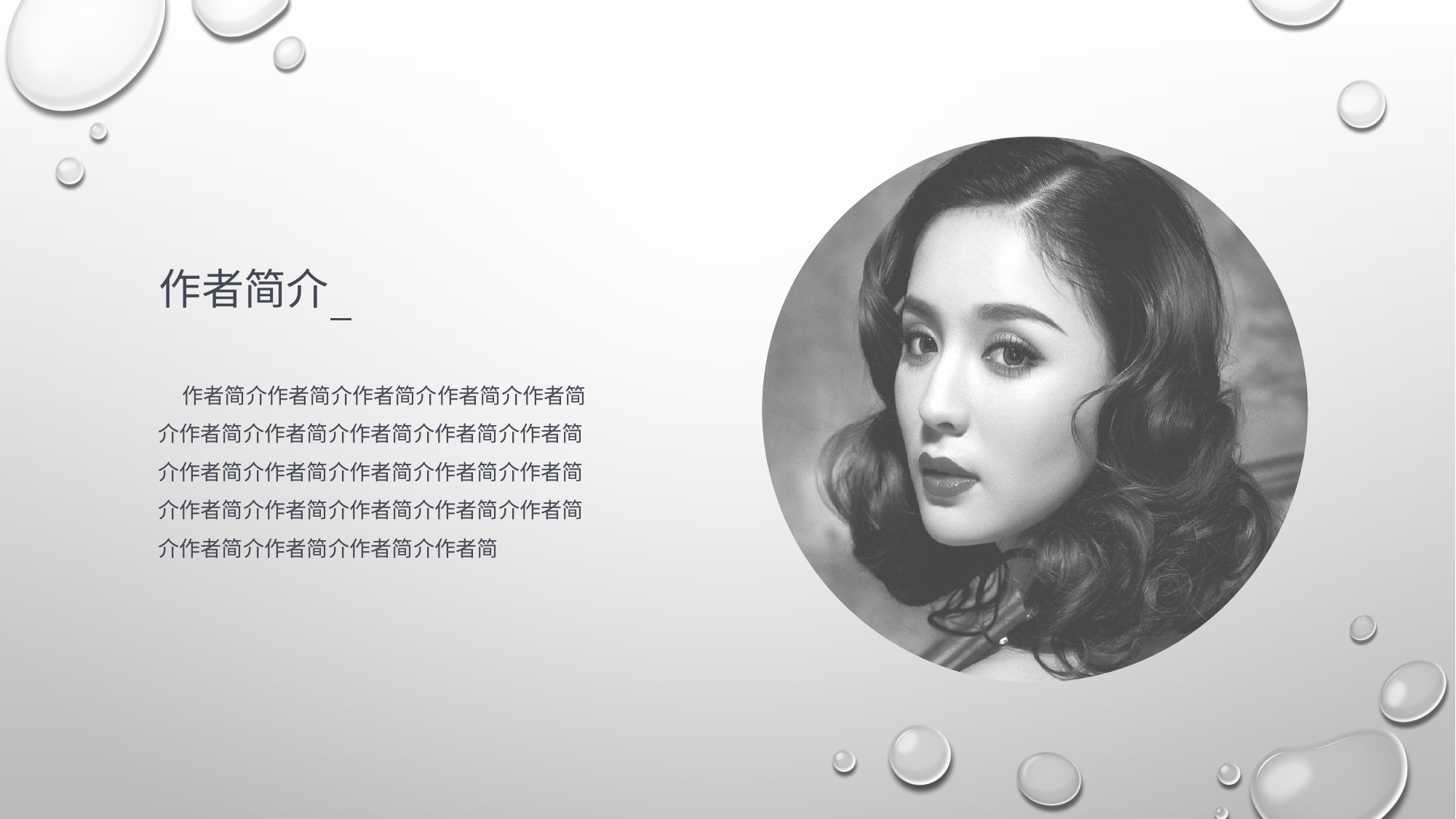

作者简介
    作者简介作者简介作者简介作者简介作者简介作者简介作者简介作者简介作者简介作者简介作者简介作者简介作者简介作者简介作者简介作者简介作者简介作者简介作者简介作者简介作者简介作者简介作者简介作者简